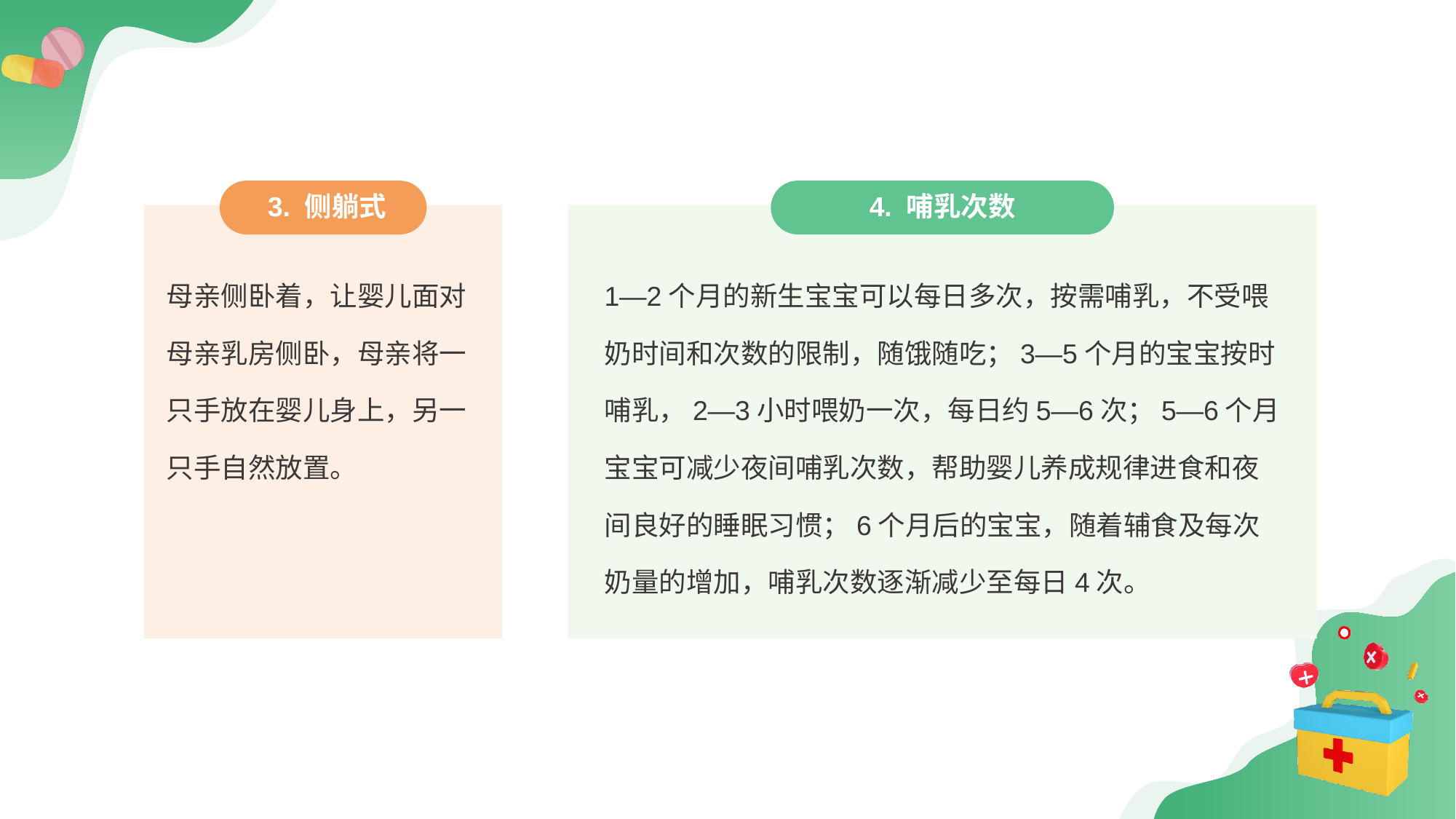

3. 侧躺式
4. 哺乳次数

母亲侧卧着，让婴儿面对母亲乳房侧卧，母亲将一只手放在婴儿身上，另一只手自然放置。
1—2个月的新生宝宝可以每日多次，按需哺乳，不受喂奶时间和次数的限制，随饿随吃；3—5个月的宝宝按时哺乳，2—3小时喂奶一次，每日约5—6次；5—6个月宝宝可减少夜间哺乳次数，帮助婴儿养成规律进食和夜间良好的睡眠习惯；6个月后的宝宝，随着辅食及每次奶量的增加，哺乳次数逐渐减少至每日4次。